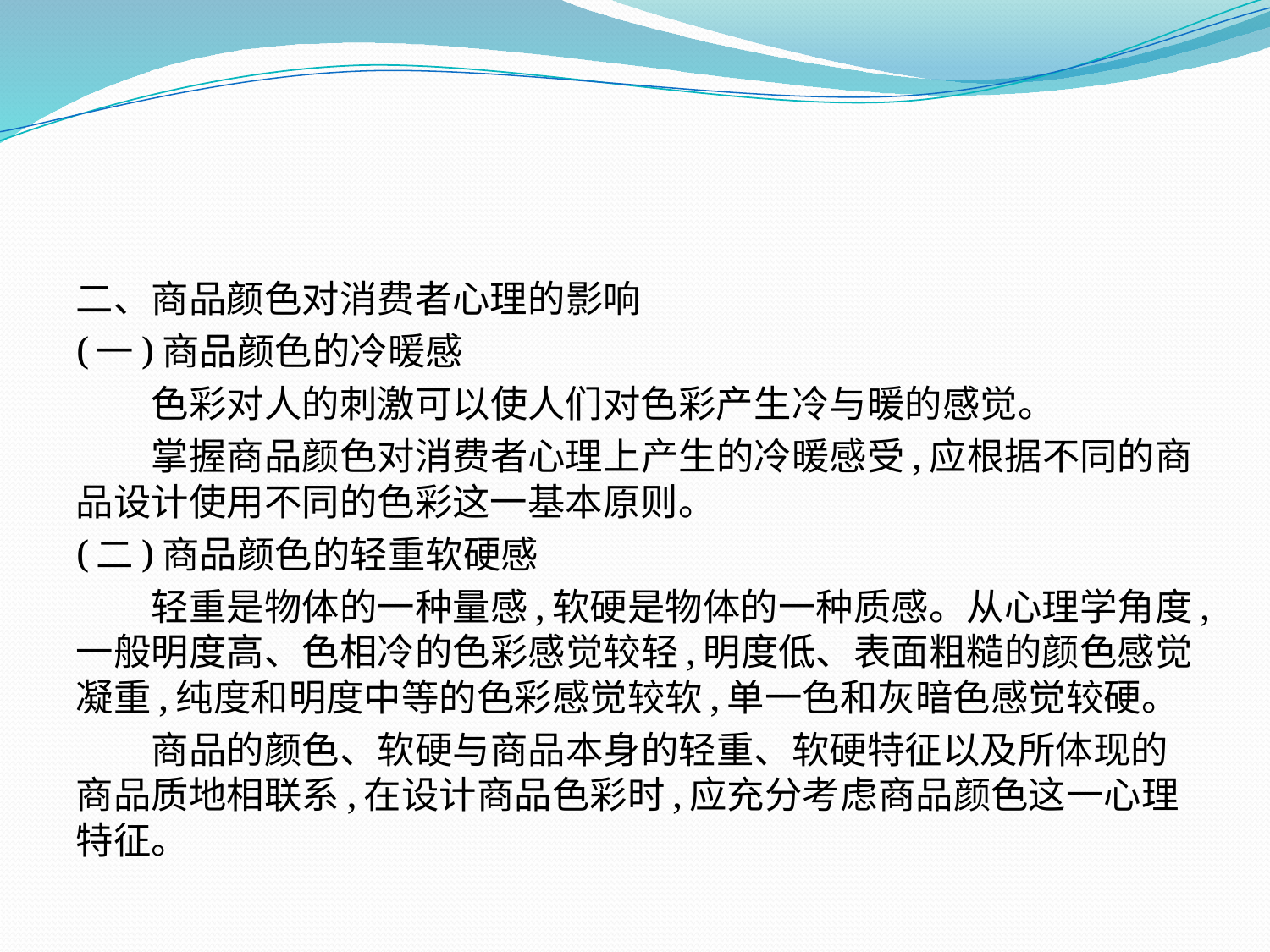

二、商品颜色对消费者心理的影响
(一)商品颜色的冷暖感
　　色彩对人的刺激可以使人们对色彩产生冷与暖的感觉。
　　掌握商品颜色对消费者心理上产生的冷暖感受,应根据不同的商品设计使用不同的色彩这一基本原则。
(二)商品颜色的轻重软硬感
　　轻重是物体的一种量感,软硬是物体的一种质感。从心理学角度,一般明度高、色相冷的色彩感觉较轻,明度低、表面粗糙的颜色感觉凝重,纯度和明度中等的色彩感觉较软,单一色和灰暗色感觉较硬。
　　商品的颜色、软硬与商品本身的轻重、软硬特征以及所体现的商品质地相联系,在设计商品色彩时,应充分考虑商品颜色这一心理特征。